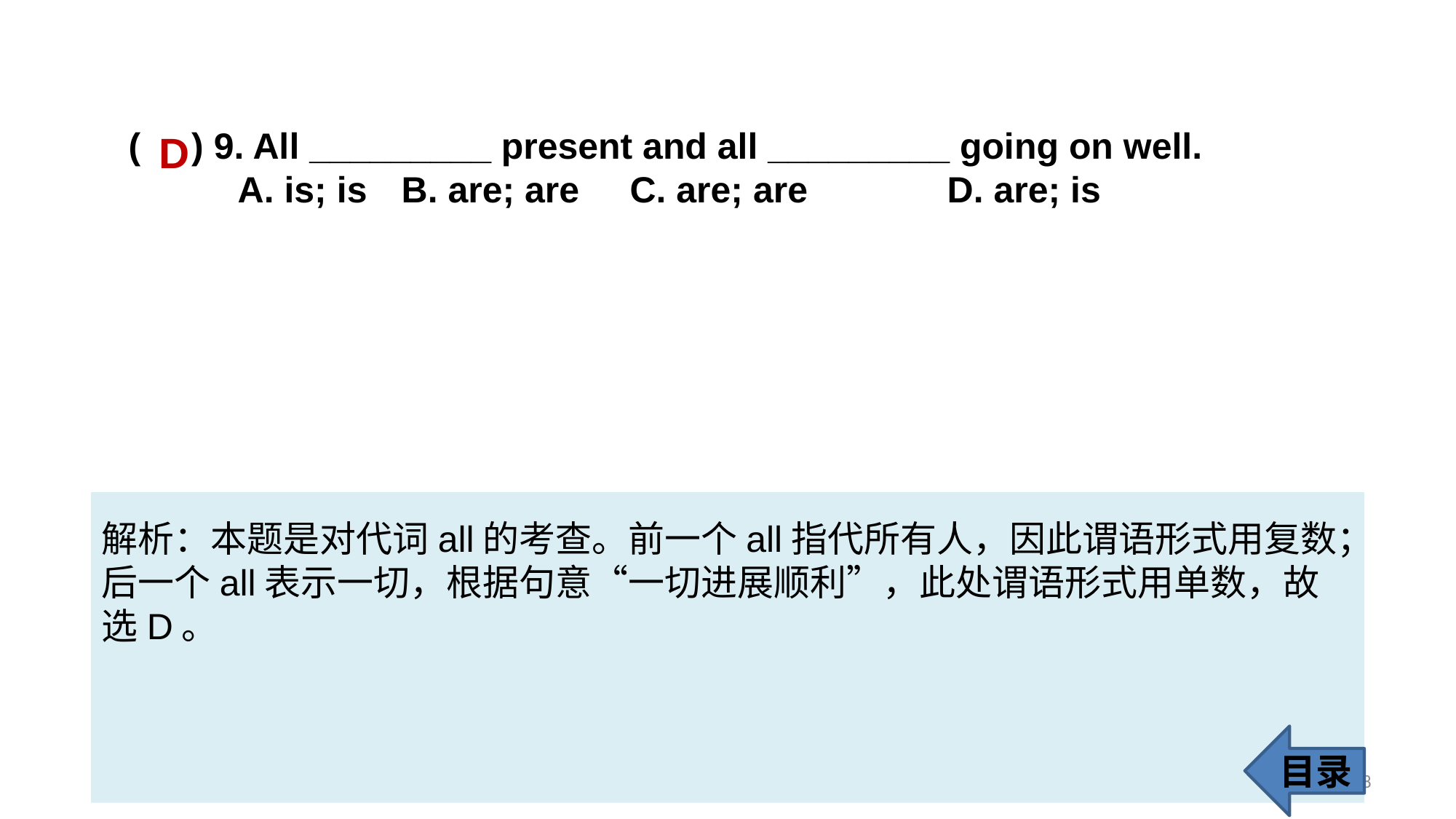

(     ) 9. All _________ present and all _________ going on well.
A. is; is 	B. are; are	 C. are; are 		D. are; is
D

解析：本题是对代词all的考查。前一个all指代所有人，因此谓语形式用复数；
后一个all表示一切，根据句意“一切进展顺利”，此处谓语形式用单数，故选D。
目录
68